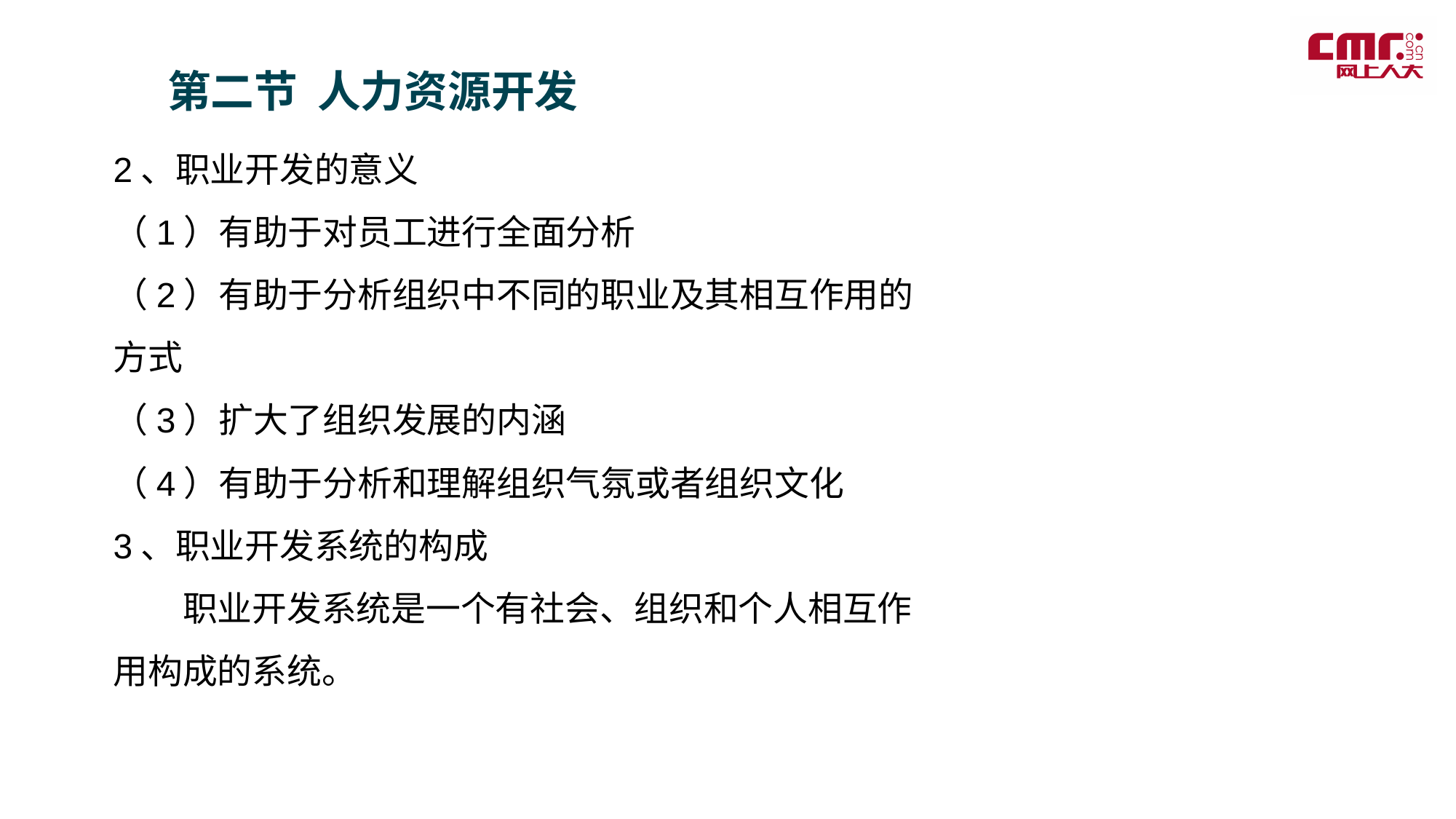

第二节  人力资源开发
2、职业开发的意义
（1）有助于对员工进行全面分析
（2）有助于分析组织中不同的职业及其相互作用的方式
（3）扩大了组织发展的内涵
（4）有助于分析和理解组织气氛或者组织文化
3、职业开发系统的构成
　　职业开发系统是一个有社会、组织和个人相互作用构成的系统。